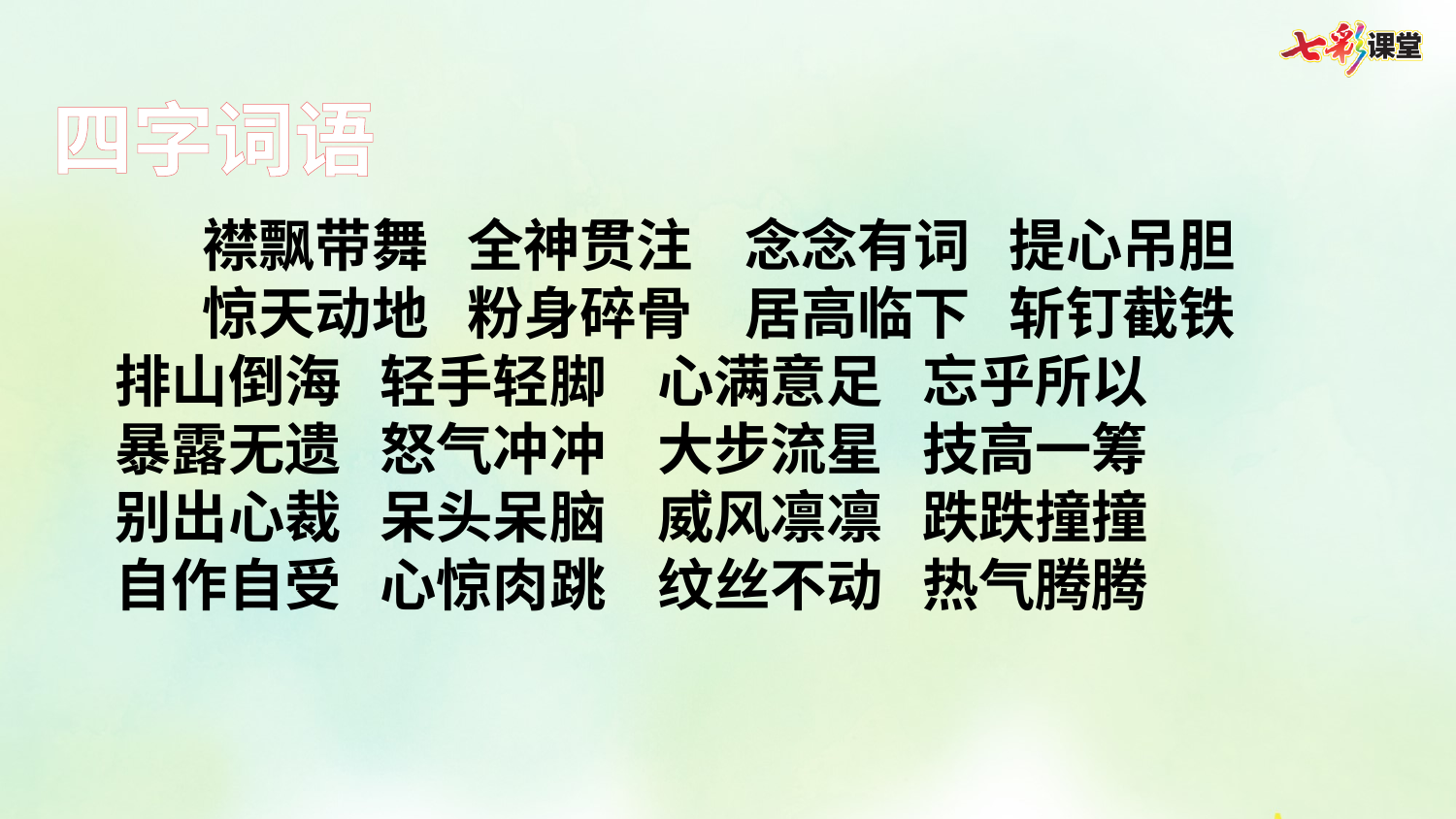

四字词语
襟飘带舞   全神贯注    念念有词   提心吊胆
惊天动地   粉身碎骨    居高临下   斩钉截铁
 排山倒海   轻手轻脚    心满意足   忘乎所以
 暴露无遗   怒气冲冲    大步流星   技高一筹
 别出心裁   呆头呆脑    威风凛凛   跌跌撞撞
 自作自受   心惊肉跳    纹丝不动   热气腾腾